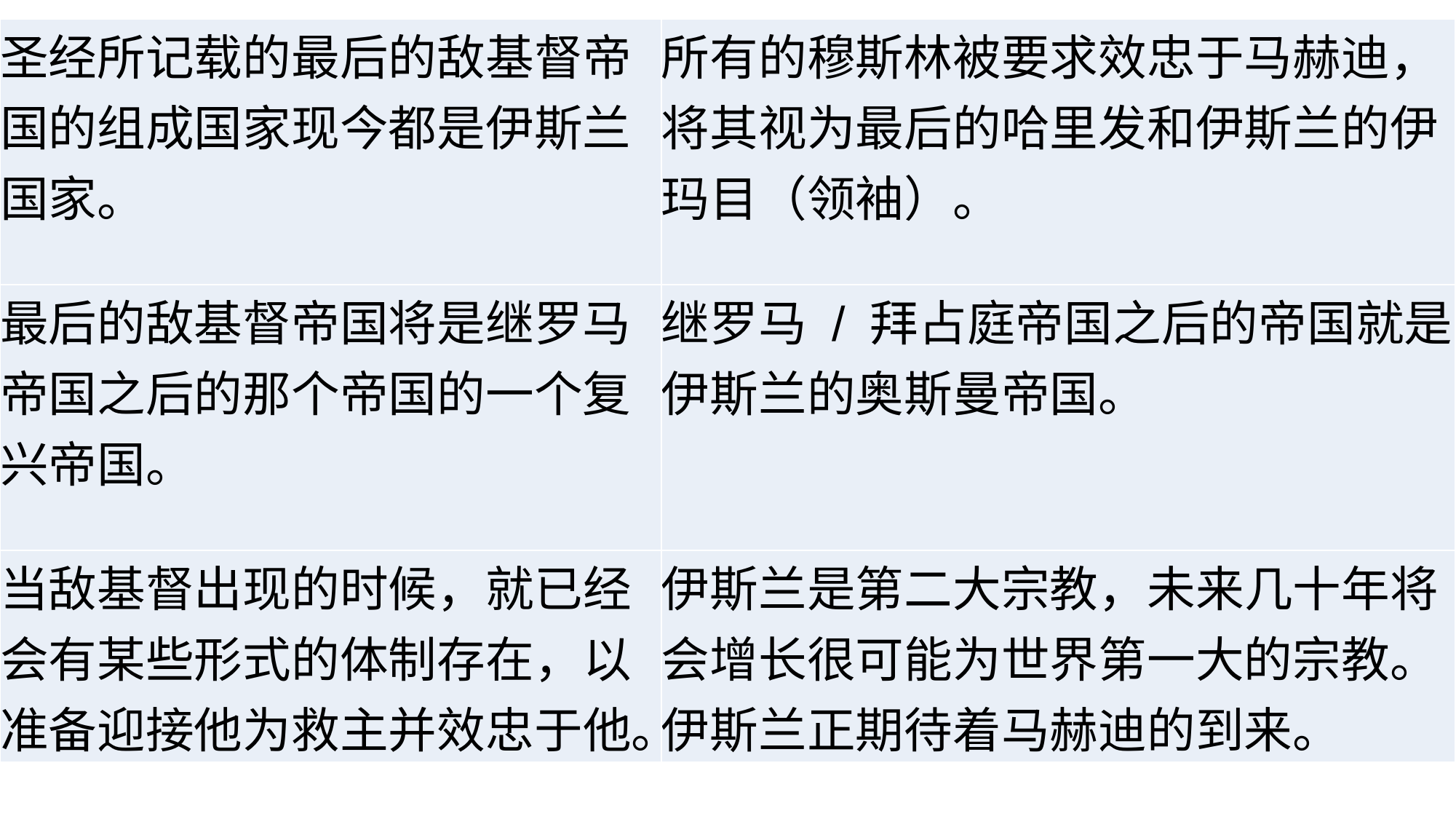

| 圣经所记载的最后的敌基督帝国的组成国家现今都是伊斯兰国家。 | 所有的穆斯林被要求效忠于马赫迪，将其视为最后的哈里发和伊斯兰的伊玛目（领袖）。 |
| --- | --- |
| 最后的敌基督帝国将是继罗马帝国之后的那个帝国的一个复兴帝国。 | 继罗马 / 拜占庭帝国之后的帝国就是伊斯兰的奥斯曼帝国。 |
| 当敌基督出现的时候，就已经会有某些形式的体制存在，以准备迎接他为救主并效忠于他。 | 伊斯兰是第二大宗教，未来几十年将会增长很可能为世界第一大的宗教。伊斯兰正期待着马赫迪的到来。 |